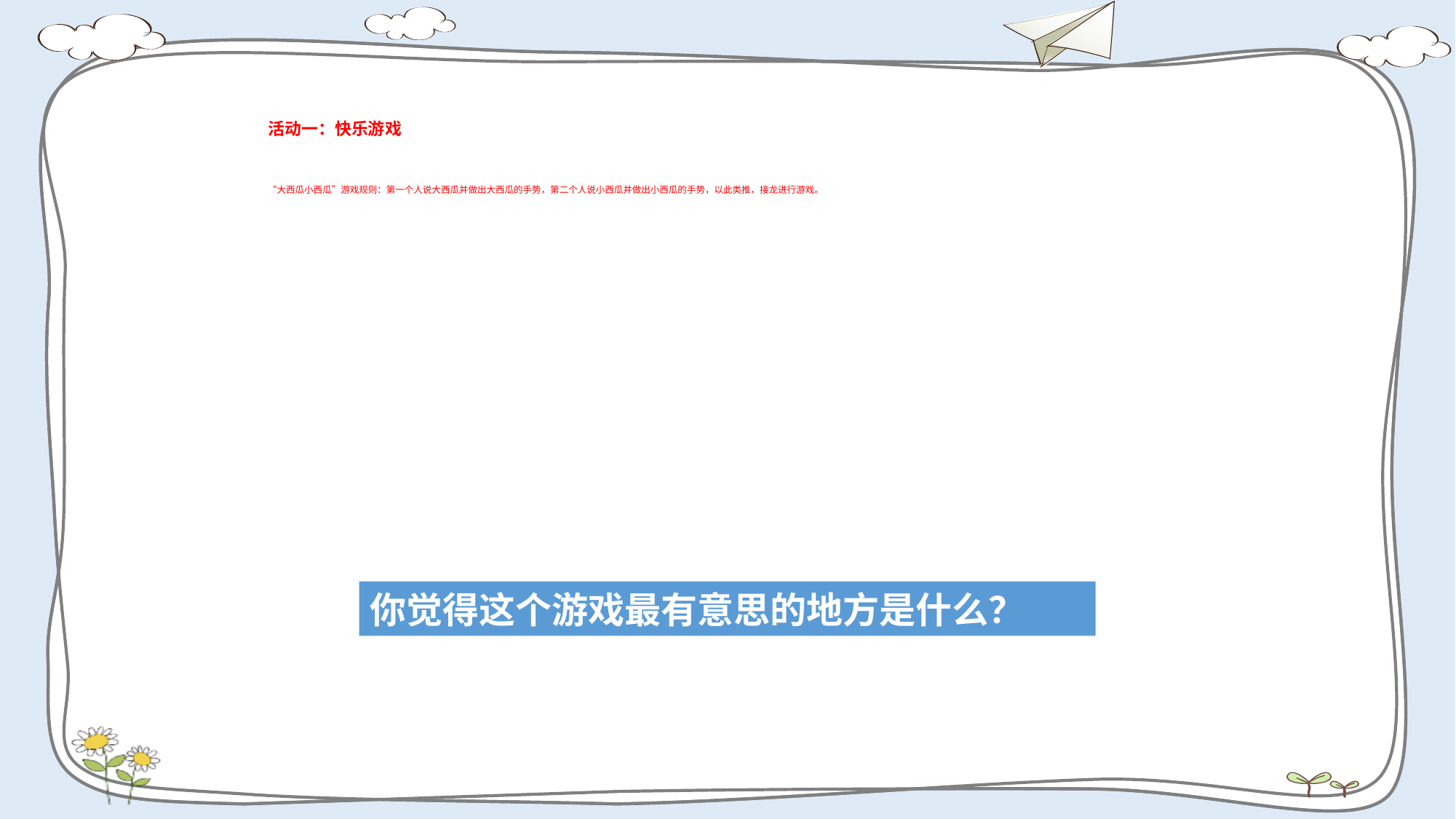

# 活动一：快乐游戏 “大西瓜小西瓜”游戏规则：第一个人说大西瓜并做出大西瓜的手势，第二个人说小西瓜并做出小西瓜的手势，以此类推，接龙进行游戏。
你觉得这个游戏最有意思的地方是什么？